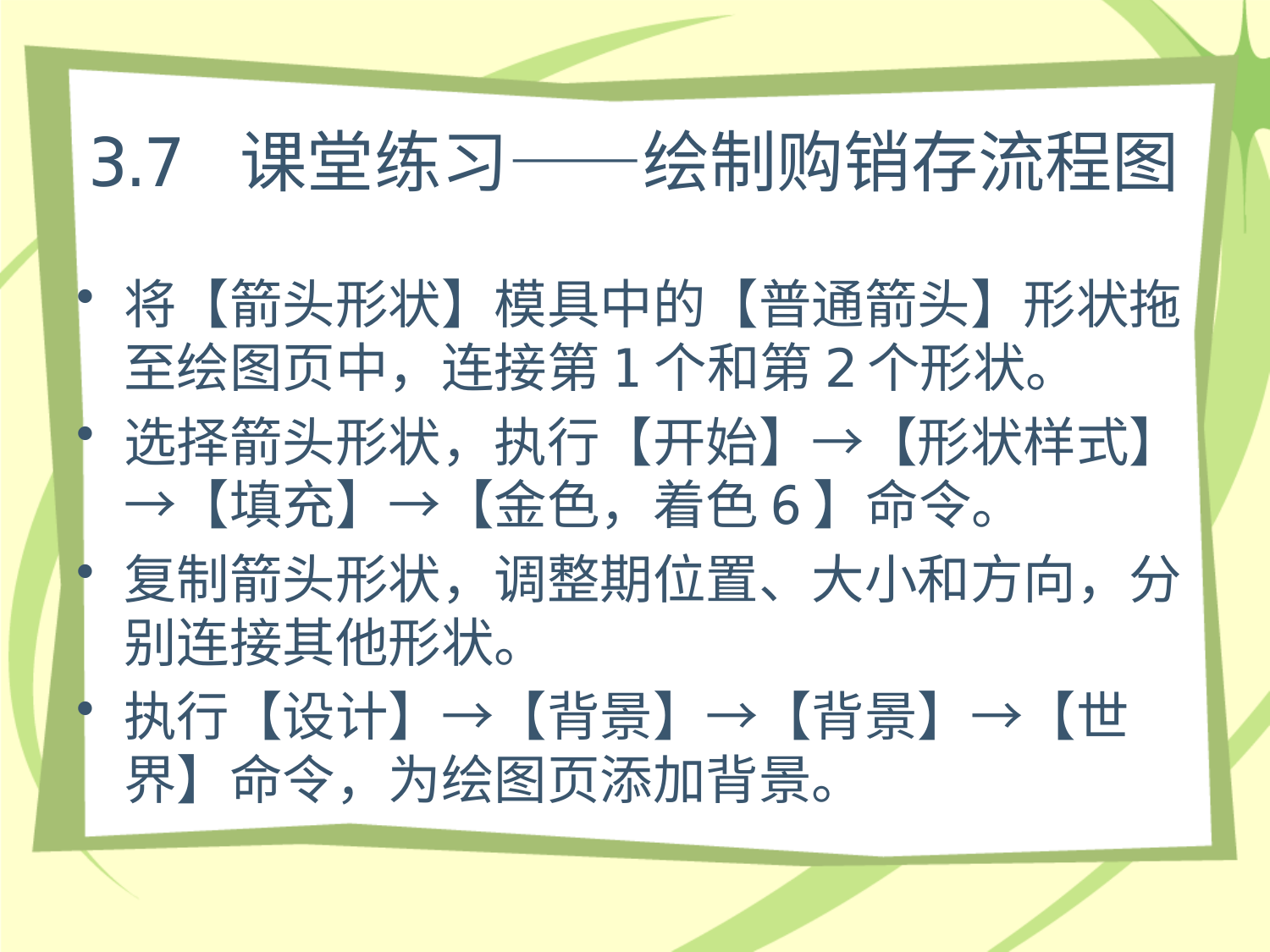

# 3.7  课堂练习——绘制购销存流程图
将【箭头形状】模具中的【普通箭头】形状拖至绘图页中，连接第1个和第2个形状。
选择箭头形状，执行【开始】→【形状样式】→【填充】→【金色，着色6】命令。
复制箭头形状，调整期位置、大小和方向，分别连接其他形状。
执行【设计】→【背景】→【背景】→【世界】命令，为绘图页添加背景。